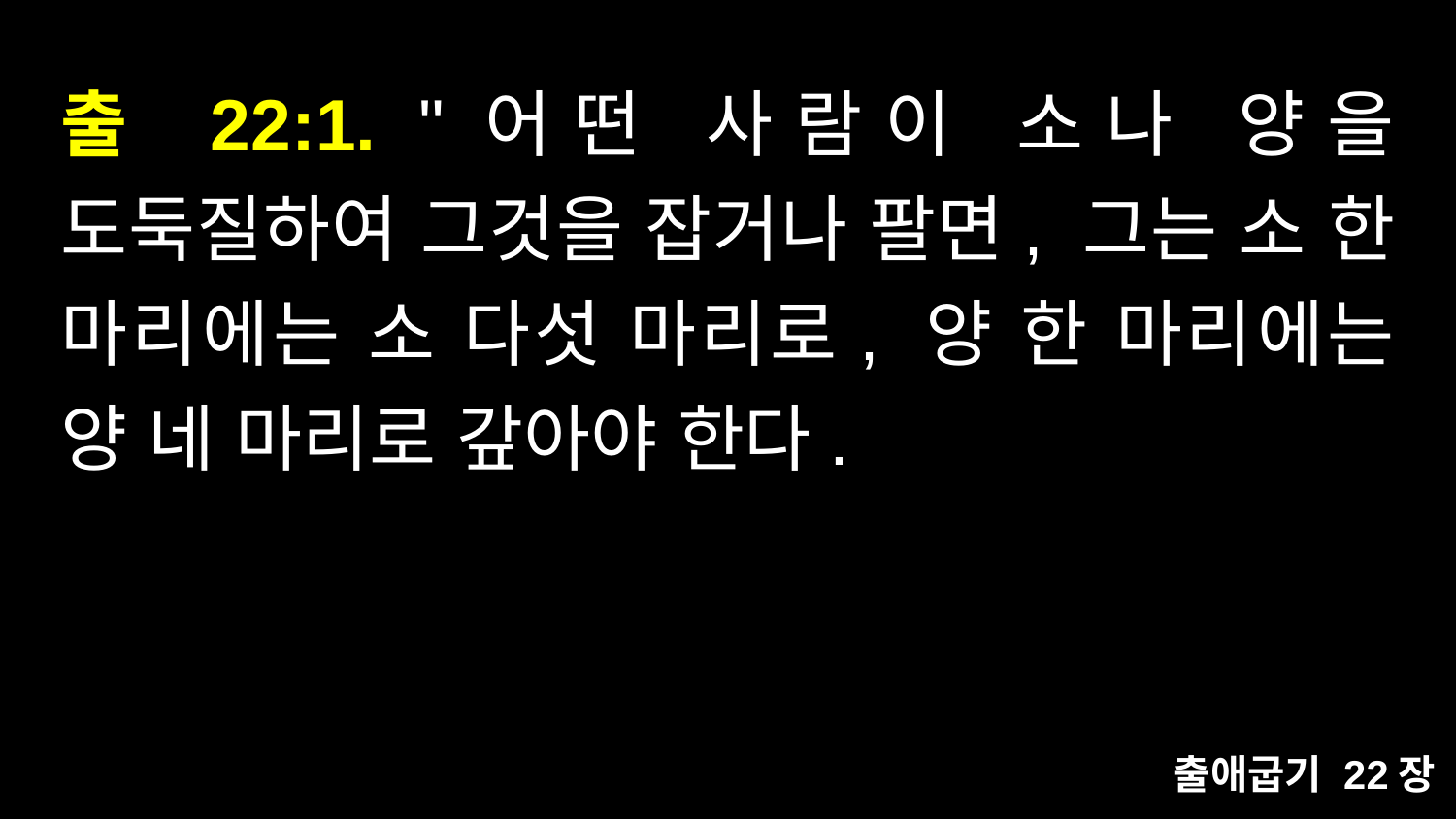

# 출 22:1. "어떤 사람이 소나 양을 도둑질하여 그것을 잡거나 팔면, 그는 소 한 마리에는 소 다섯 마리로, 양 한 마리에는 양 네 마리로 갚아야 한다.
출애굽기 22장